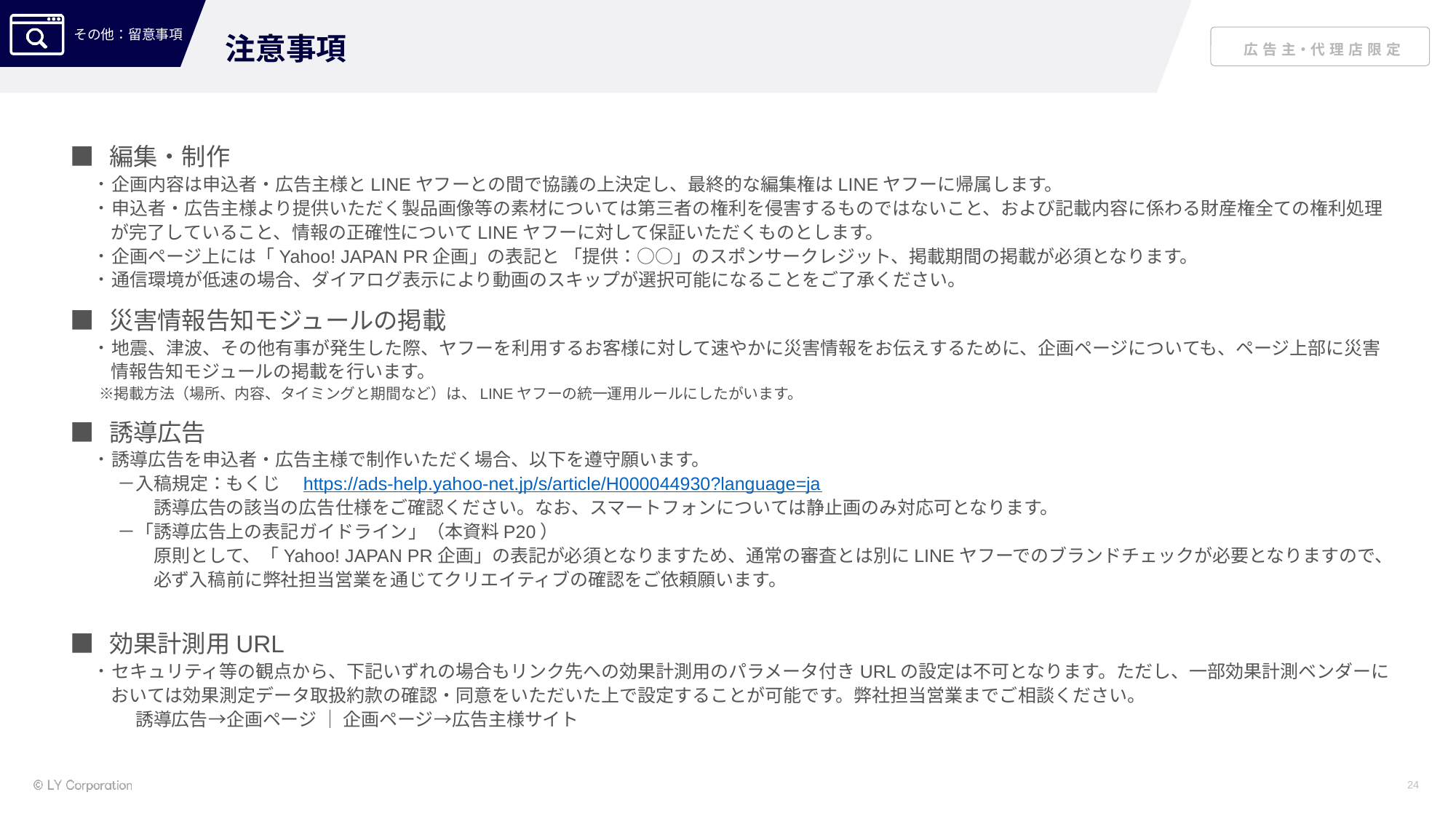

注意事項
■　編集・制作
企画内容は申込者・広告主様とLINEヤフーとの間で協議の上決定し、最終的な編集権はLINEヤフーに帰属します。
申込者・広告主様より提供いただく製品画像等の素材については第三者の権利を侵害するものではないこと、および記載内容に係わる財産権全ての権利処理
  が完了していること、情報の正確性についてLINEヤフーに対して保証いただくものとします。
企画ページ上には「Yahoo! JAPAN PR企画」の表記と 「提供：○○」のスポンサークレジット、掲載期間の掲載が必須となります。
通信環境が低速の場合、ダイアログ表示により動画のスキップが選択可能になることをご了承ください。

■　災害情報告知モジュールの掲載
地震、津波、その他有事が発生した際、ヤフーを利用するお客様に対して速やかに災害情報をお伝えするために、企画ページについても、ページ上部に災害
  情報告知モジュールの掲載を行います。
※掲載方法（場所、内容、タイミングと期間など）は、LINEヤフーの統一運用ルールにしたがいます。

■　誘導広告
誘導広告を申込者・広告主様で制作いただく場合、以下を遵守願います。
　－入稿規定：もくじ　https://ads-help.yahoo-net.jp/s/article/H000044930?language=ja
　　　誘導広告の該当の広告仕様をご確認ください。なお、スマートフォンについては静止画のみ対応可となります。
　－「誘導広告上の表記ガイドライン」（本資料P20）
　　　原則として、「Yahoo! JAPAN PR企画」の表記が必須となりますため、通常の審査とは別にLINEヤフーでのブランドチェックが必要となりますので、
　　　必ず入稿前に弊社担当営業を通じてクリエイティブの確認をご依頼願います。

■　効果計測用URL
セキュリティ等の観点から、下記いずれの場合もリンク先への効果計測用のパラメータ付きURLの設定は不可となります。ただし、一部効果計測ベンダーに
  おいては効果測定データ取扱約款の確認・同意をいただいた上で設定することが可能です。弊社担当営業までご相談ください。
　　誘導広告→企画ページ ｜ 企画ページ→広告主様サイト